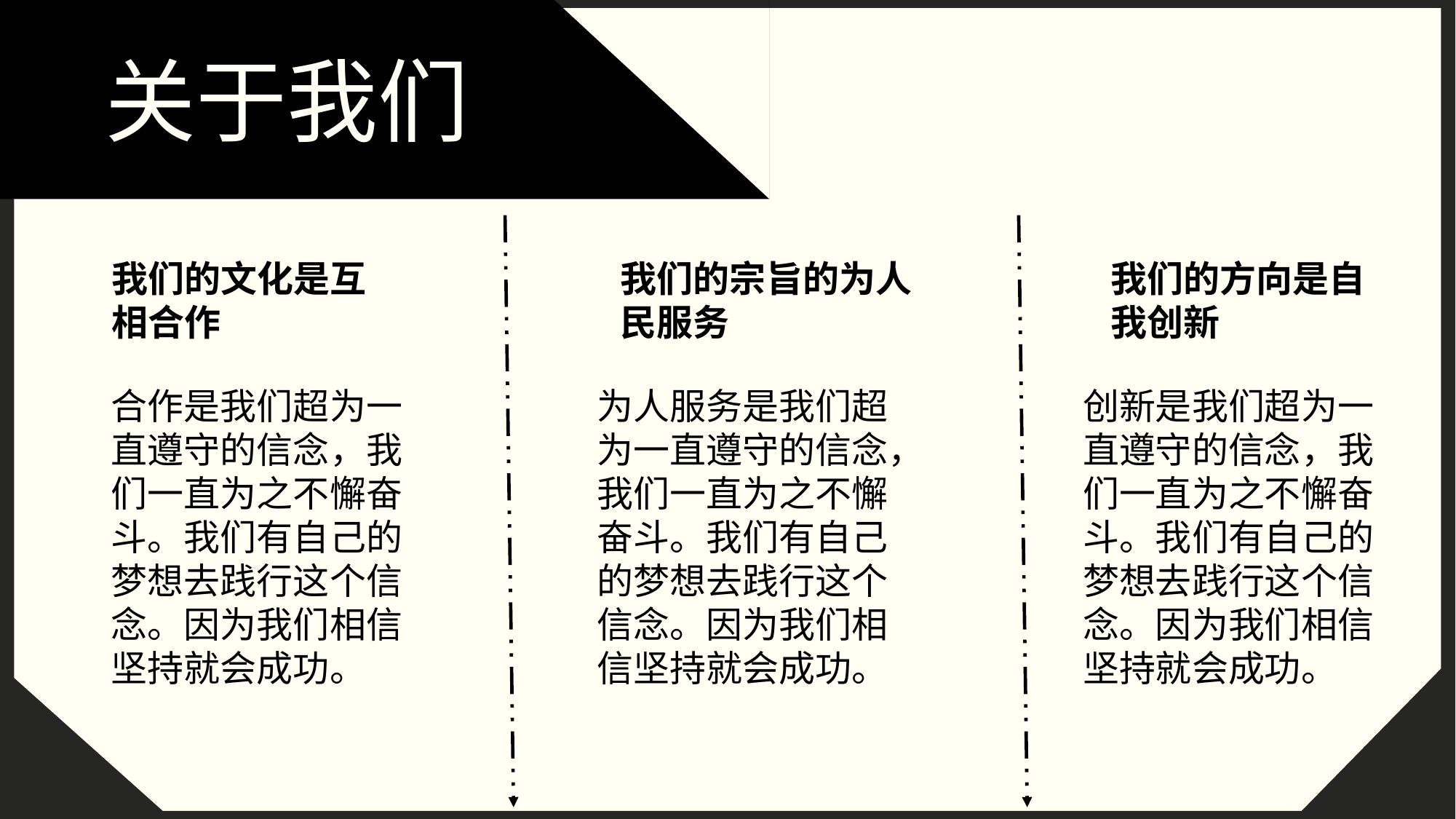

关于我们
我们的文化是互相合作
我们的方向是自我创新
我们的宗旨的为人民服务
合作是我们超为一直遵守的信念，我们一直为之不懈奋斗。我们有自己的梦想去践行这个信念。因为我们相信坚持就会成功。
为人服务是我们超为一直遵守的信念，我们一直为之不懈奋斗。我们有自己的梦想去践行这个信念。因为我们相信坚持就会成功。
创新是我们超为一直遵守的信念，我们一直为之不懈奋斗。我们有自己的梦想去践行这个信念。因为我们相信坚持就会成功。